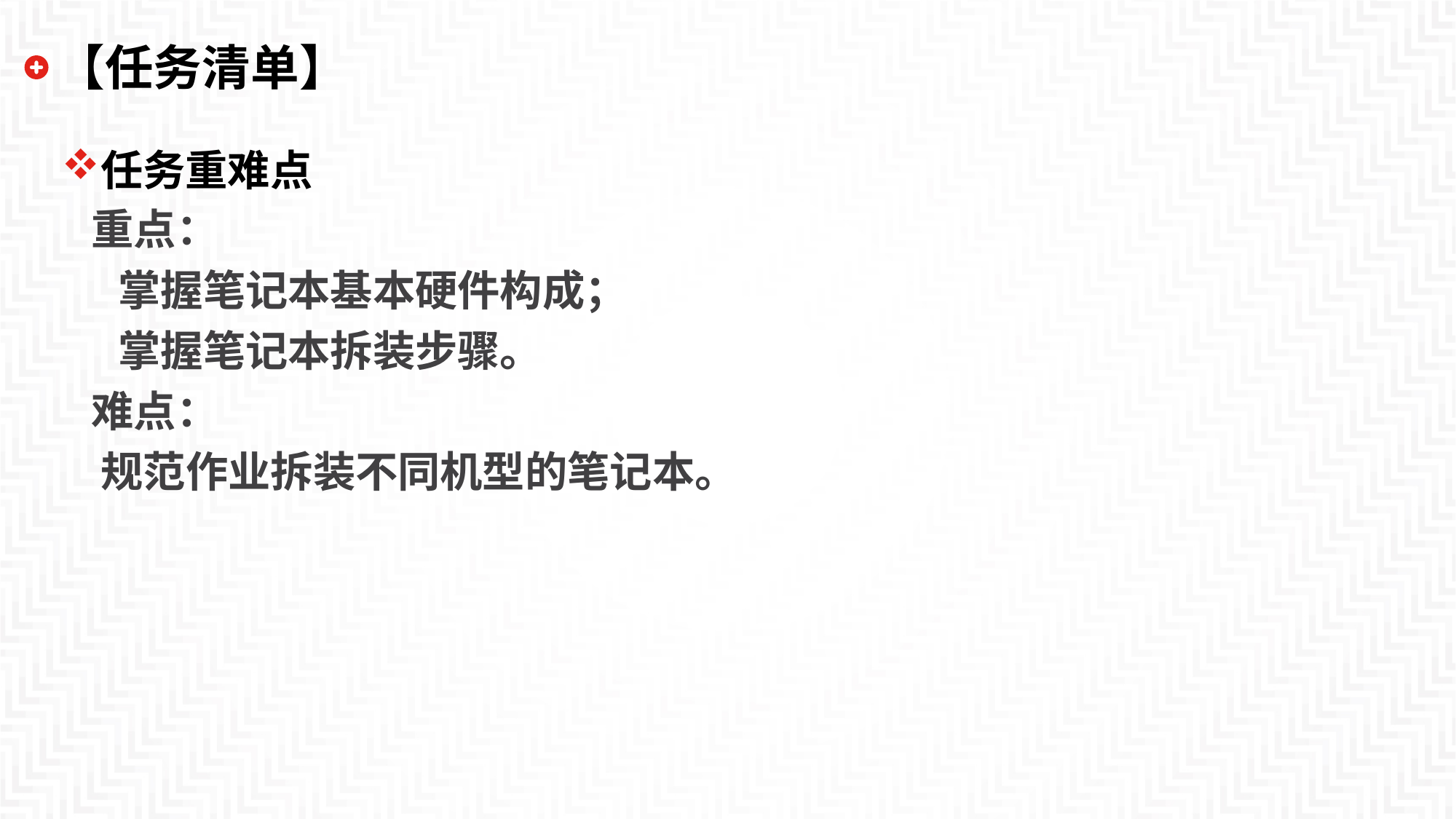

# 【任务清单】

任务重难点
  重点：
  掌握笔记本基本硬件构成；
  掌握笔记本拆装步骤。
  难点：
   规范作业拆装不同机型的笔记本。